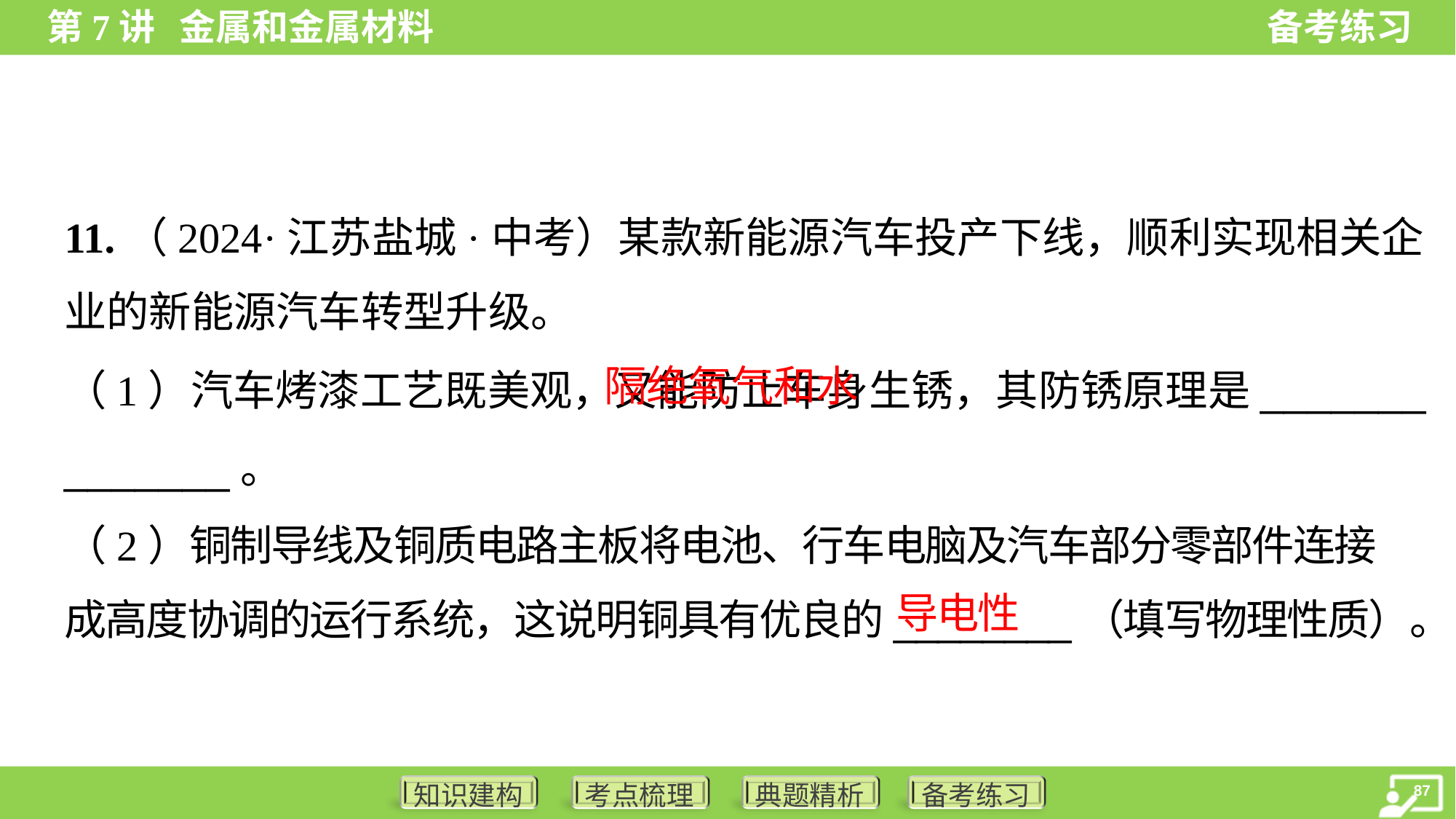

11.（2024·江苏盐城·中考）某款新能源汽车投产下线，顺利实现相关企
业的新能源汽车转型升级。
                                                        隔绝氧气和水
（1）汽车烤漆工艺既美观，又能防止车身生锈，其防锈原理是_______
_______。
（2）铜制导线及铜质电路主板将电池、行车电脑及汽车部分零部件连接
成高度协调的运行系统，这说明铜具有优良的________（填写物理性质）。
导电性